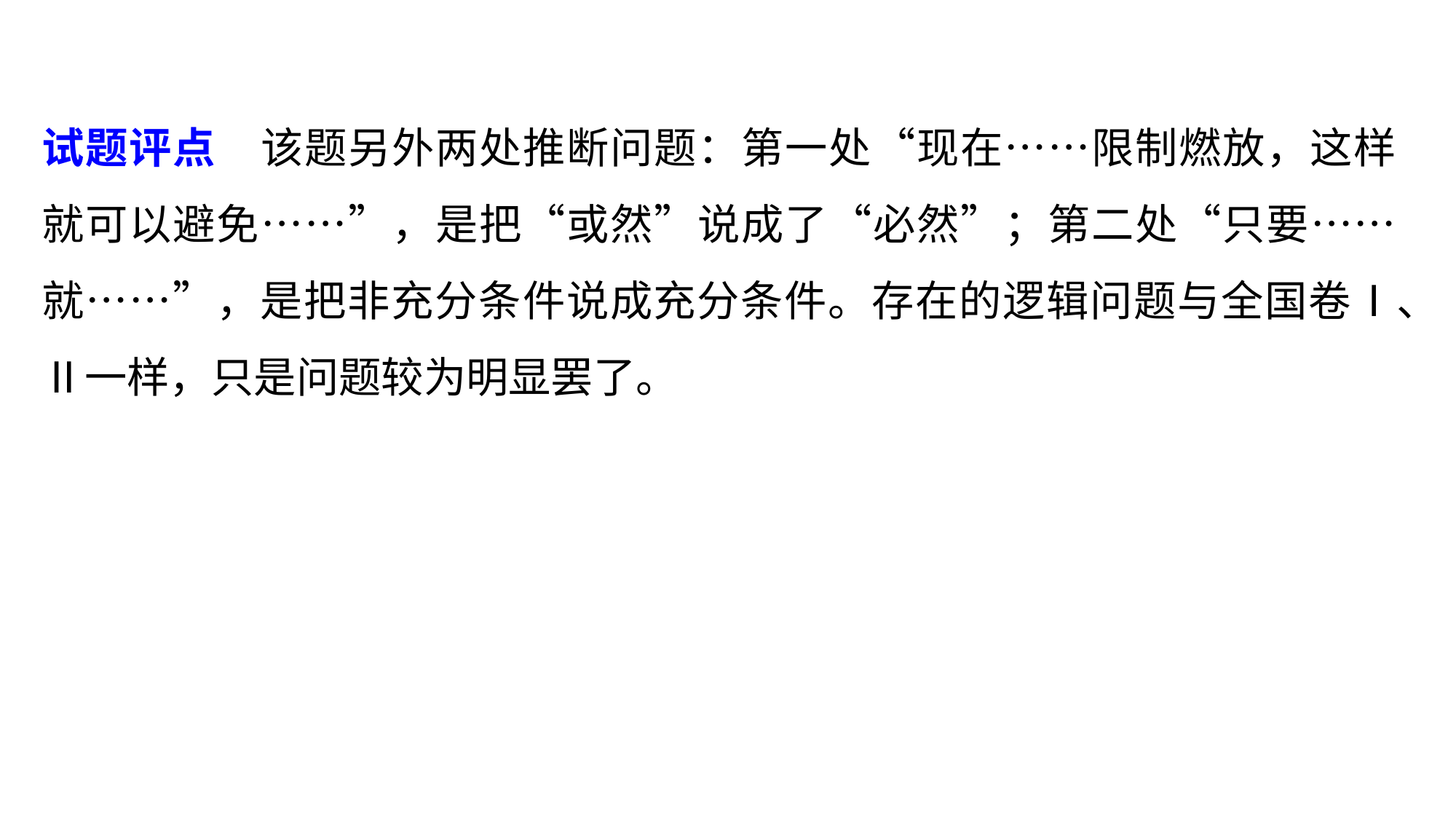

试题评点　该题另外两处推断问题：第一处“现在……限制燃放，这样就可以避免……”，是把“或然”说成了“必然”；第二处“只要……就……”，是把非充分条件说成充分条件。存在的逻辑问题与全国卷Ⅰ、Ⅱ一样，只是问题较为明显罢了。